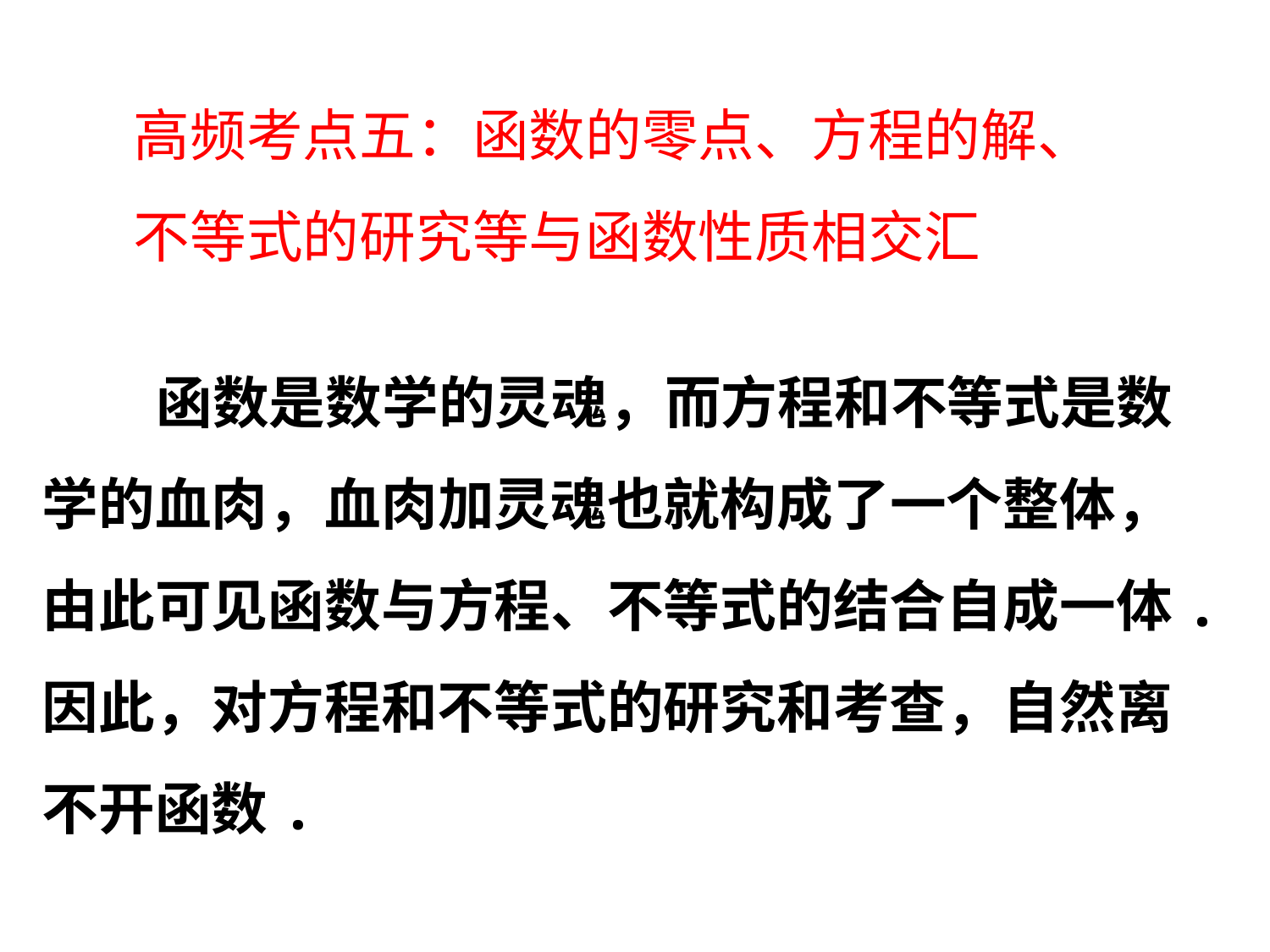

高频考点五：函数的零点、方程的解、
   不等式的研究等与函数性质相交汇
       函数是数学的灵魂，而方程和不等式是数学的血肉，血肉加灵魂也就构成了一个整体，由此可见函数与方程、不等式的结合自成一体.因此，对方程和不等式的研究和考查，自然离不开函数.